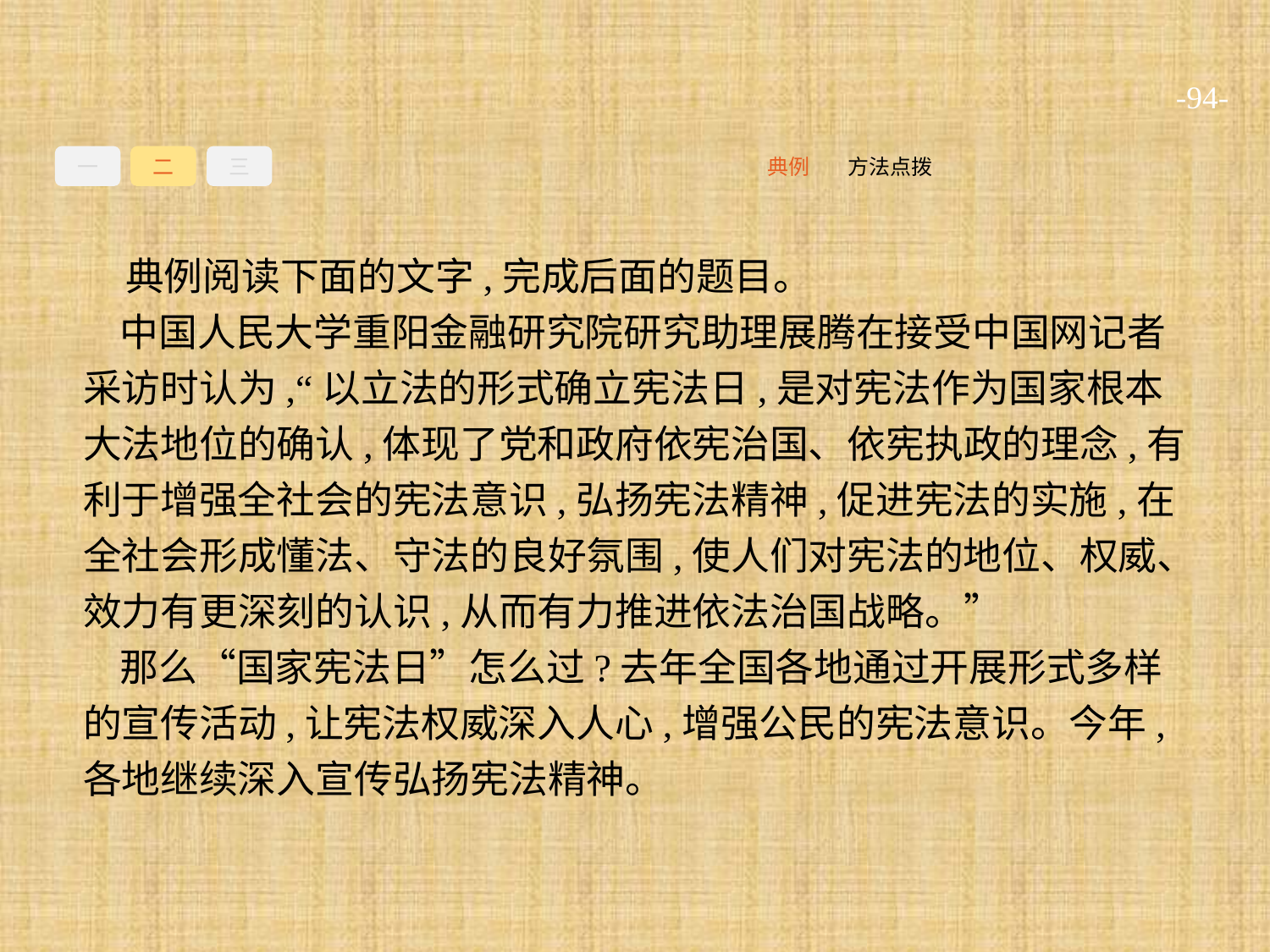

-94-
一
二
三
方法点拨
典例
典例阅读下面的文字,完成后面的题目。
中国人民大学重阳金融研究院研究助理展腾在接受中国网记者采访时认为,“以立法的形式确立宪法日,是对宪法作为国家根本大法地位的确认,体现了党和政府依宪治国、依宪执政的理念,有利于增强全社会的宪法意识,弘扬宪法精神,促进宪法的实施,在全社会形成懂法、守法的良好氛围,使人们对宪法的地位、权威、效力有更深刻的认识,从而有力推进依法治国战略。”
那么“国家宪法日”怎么过?去年全国各地通过开展形式多样的宣传活动,让宪法权威深入人心,增强公民的宪法意识。今年,各地继续深入宣传弘扬宪法精神。